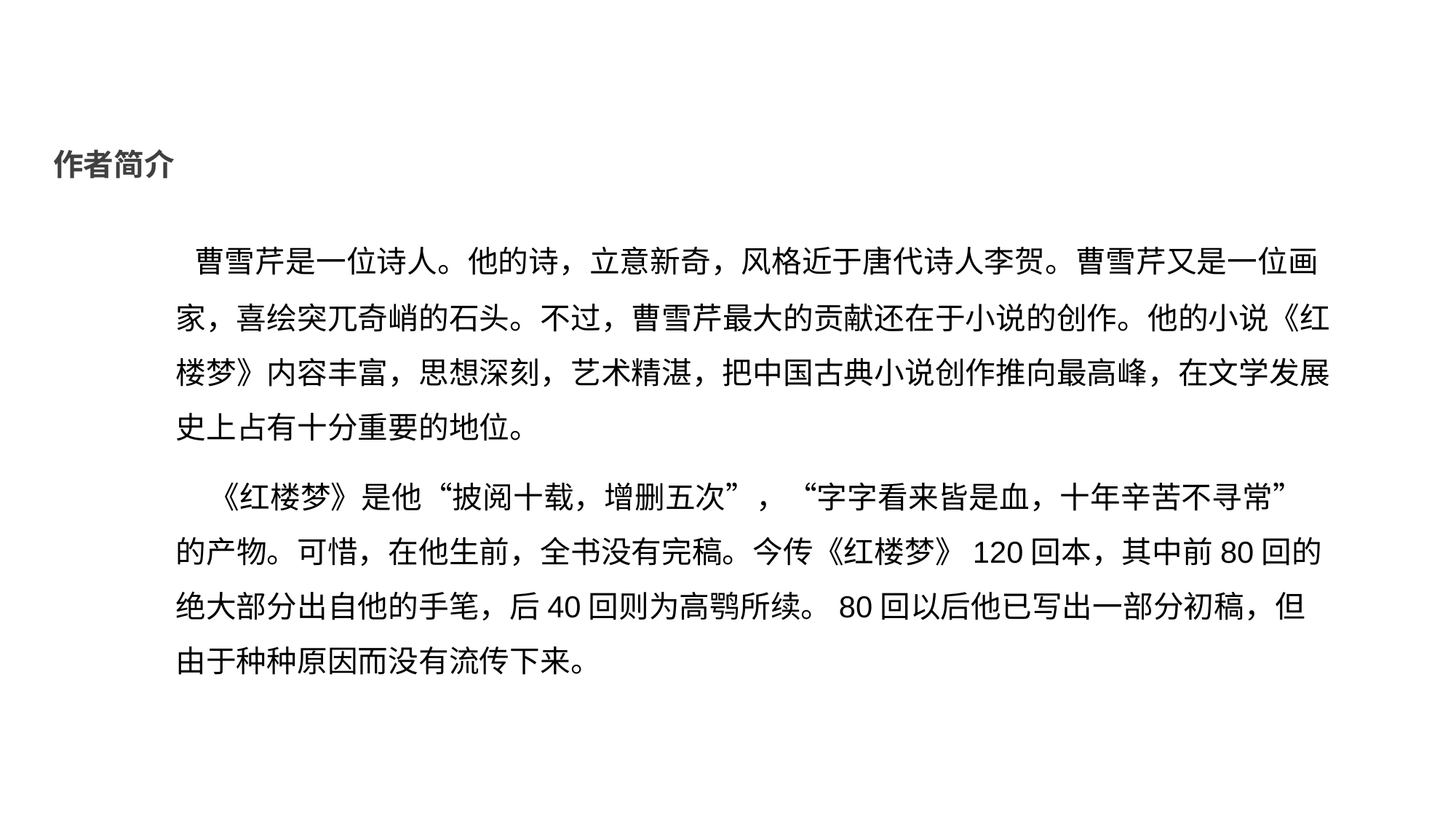

作者简介
    曹雪芹是一位诗人。他的诗，立意新奇，风格近于唐代诗人李贺。曹雪芹又是一位画家，喜绘突兀奇峭的石头。不过，曹雪芹最大的贡献还在于小说的创作。他的小说《红楼梦》内容丰富，思想深刻，艺术精湛，把中国古典小说创作推向最高峰，在文学发展史上占有十分重要的地位。
        《红楼梦》是他“披阅十载，增删五次”，“字字看来皆是血，十年辛苦不寻常”的产物。可惜，在他生前，全书没有完稿。今传《红楼梦》120回本，其中前80回的绝大部分出自他的手笔，后40回则为高鹗所续。80回以后他已写出一部分初稿，但由于种种原因而没有流传下来。